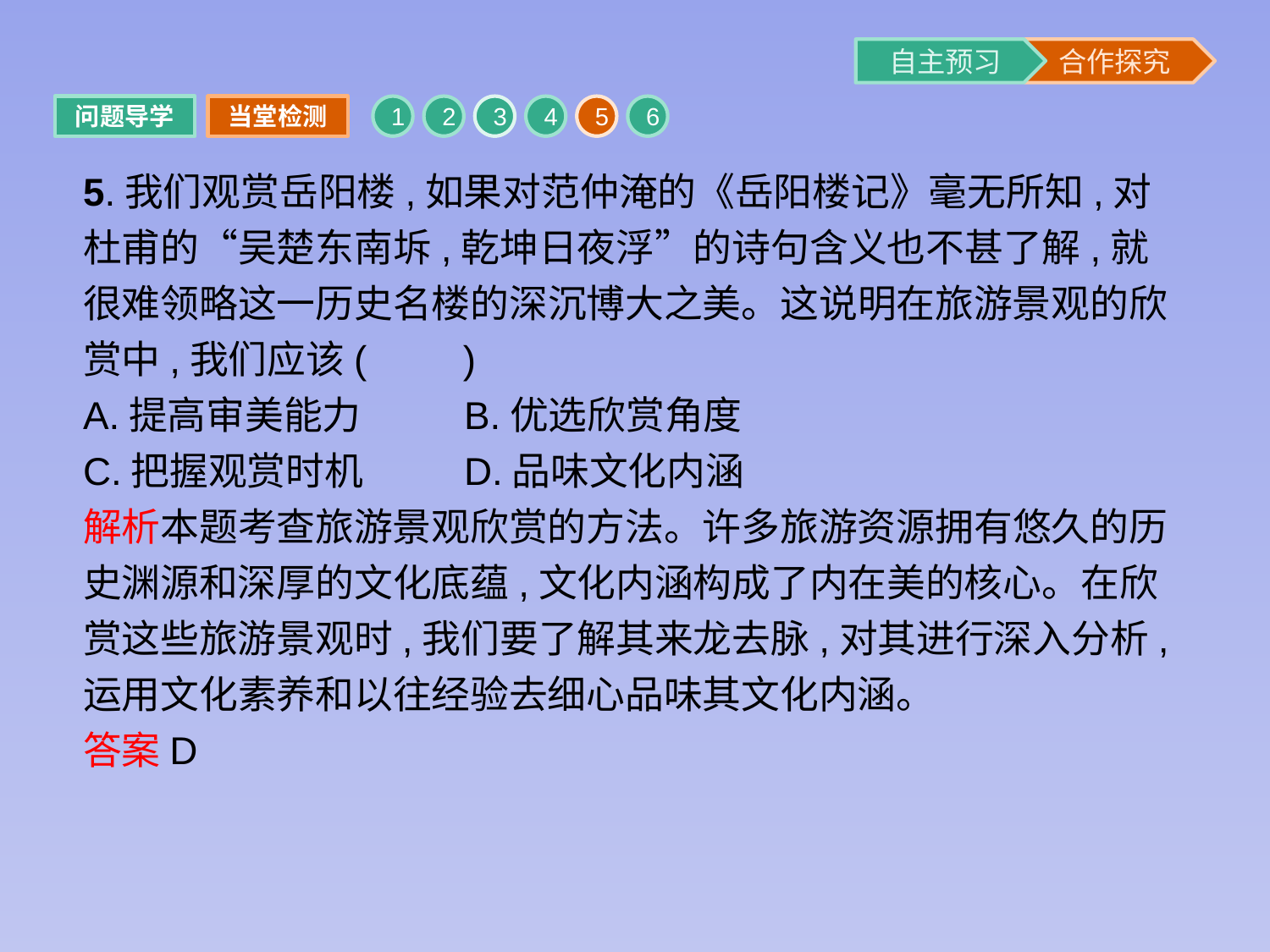

问题导学
当堂检测
1
2
3
4
5
6
5.我们观赏岳阳楼,如果对范仲淹的《岳阳楼记》毫无所知,对杜甫的“吴楚东南坼,乾坤日夜浮”的诗句含义也不甚了解,就很难领略这一历史名楼的深沉博大之美。这说明在旅游景观的欣赏中,我们应该(　　)
A.提高审美能力	B.优选欣赏角度
C.把握观赏时机	D.品味文化内涵
解析本题考查旅游景观欣赏的方法。许多旅游资源拥有悠久的历史渊源和深厚的文化底蕴,文化内涵构成了内在美的核心。在欣赏这些旅游景观时,我们要了解其来龙去脉,对其进行深入分析,运用文化素养和以往经验去细心品味其文化内涵。
答案D